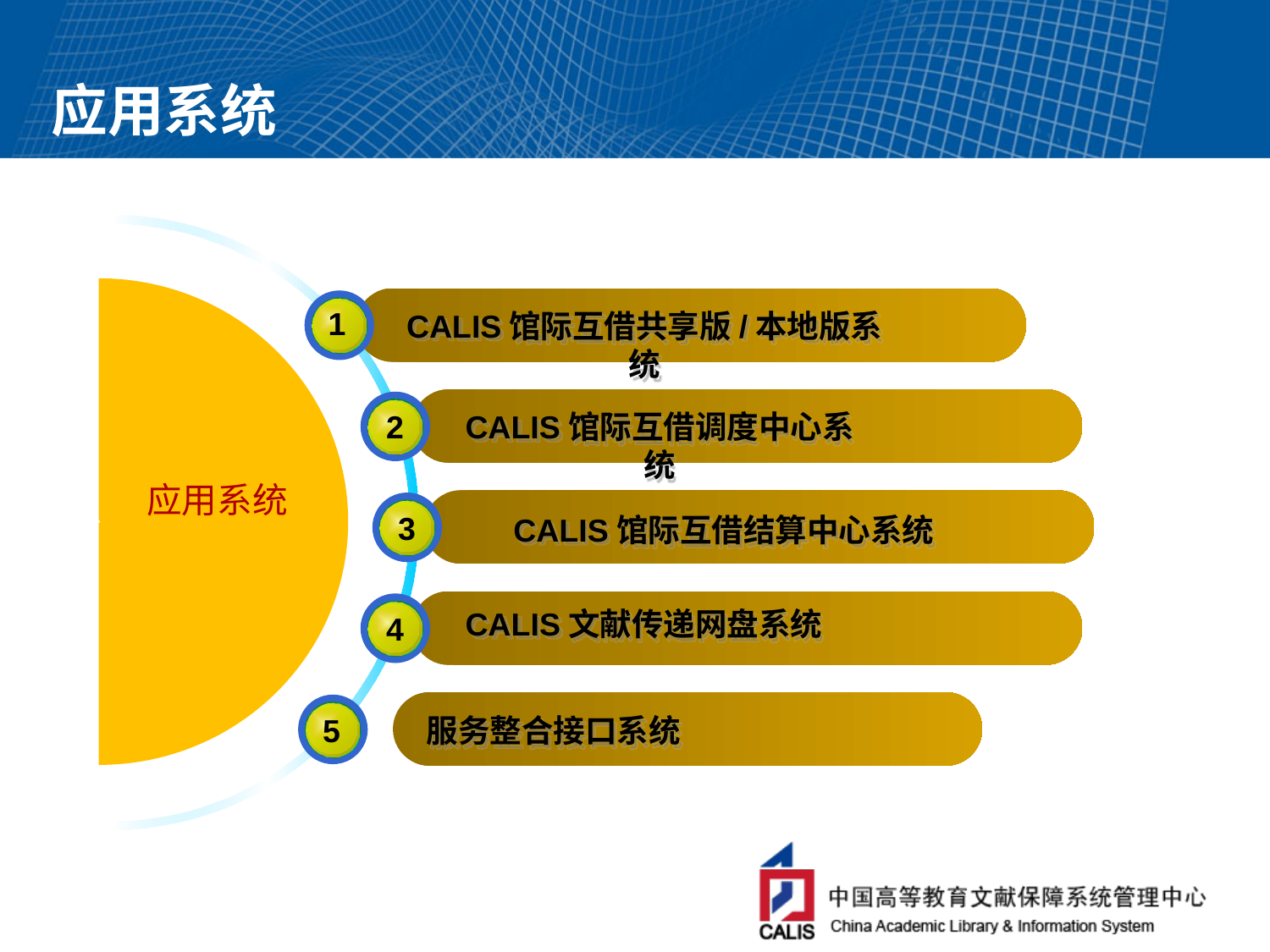

# 应用系统

1
CALIS馆际互借共享版/本地版系统

2
CALIS馆际互借调度中心系统
应用系统

3
CALIS馆际互借结算中心系统

CALIS文献传递网盘系统
4

5
服务整合接口系统